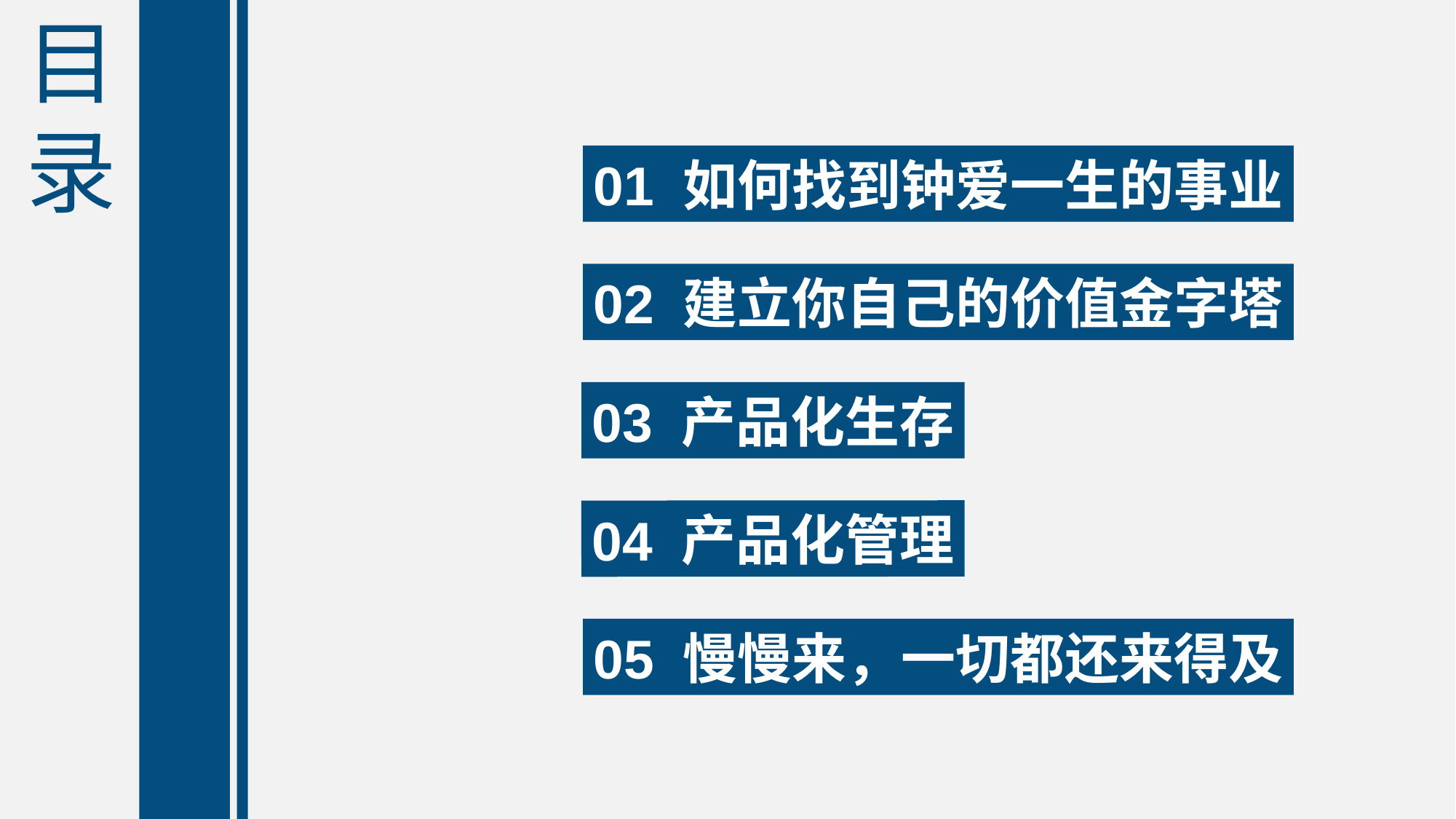

目录

01 如何找到钟爱一生的事业
02 建立你自己的价值金字塔
03 产品化生存
04 产品化管理
05 慢慢来，一切都还来得及